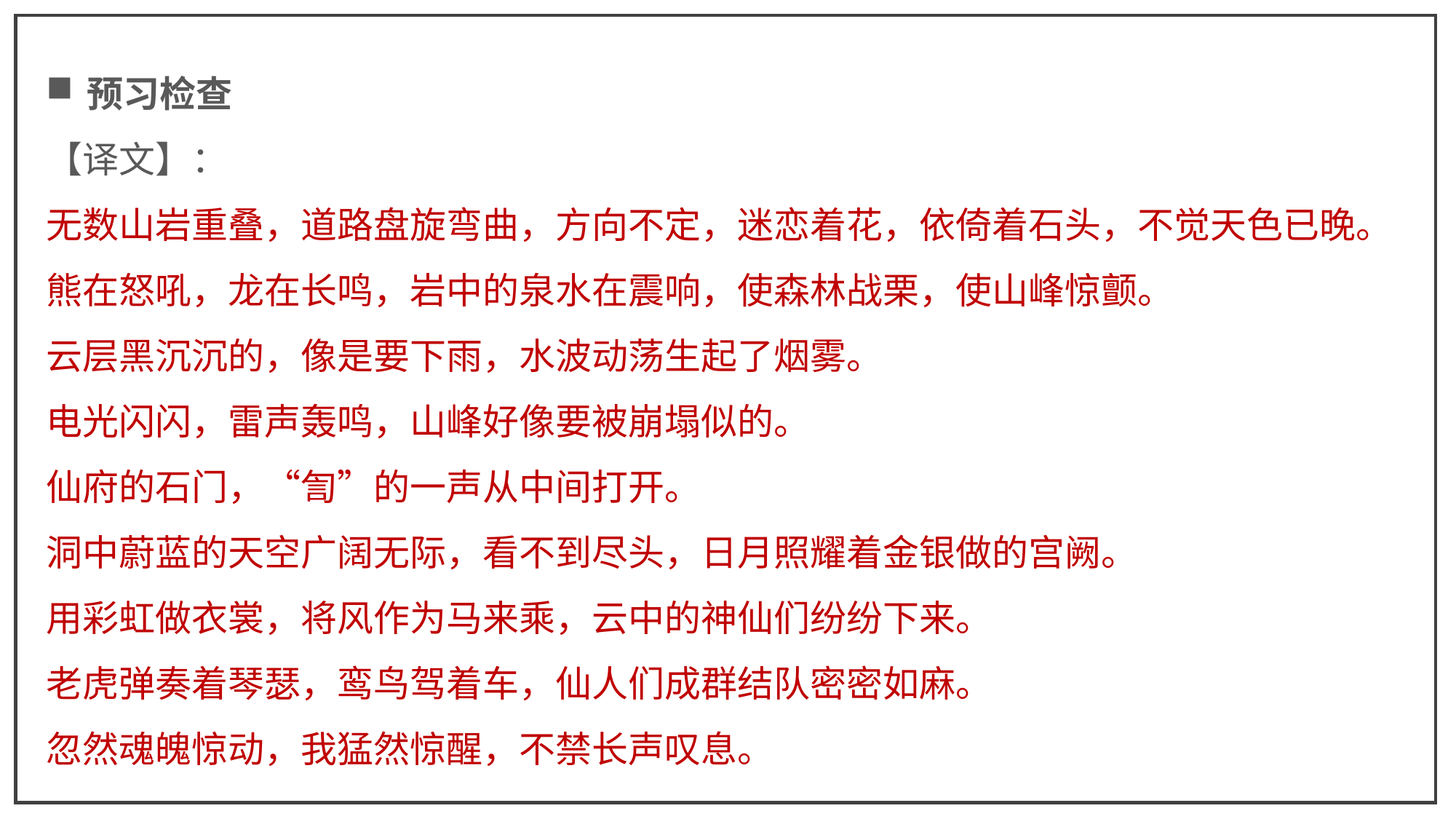

预习检查
【译文】：
无数山岩重叠，道路盘旋弯曲，方向不定，迷恋着花，依倚着石头，不觉天色已晚。
熊在怒吼，龙在长鸣，岩中的泉水在震响，使森林战栗，使山峰惊颤。
云层黑沉沉的，像是要下雨，水波动荡生起了烟雾。
电光闪闪，雷声轰鸣，山峰好像要被崩塌似的。
仙府的石门，“訇”的一声从中间打开。
洞中蔚蓝的天空广阔无际，看不到尽头，日月照耀着金银做的宫阙。
用彩虹做衣裳，将风作为马来乘，云中的神仙们纷纷下来。
老虎弹奏着琴瑟，鸾鸟驾着车，仙人们成群结队密密如麻。
忽然魂魄惊动，我猛然惊醒，不禁长声叹息。